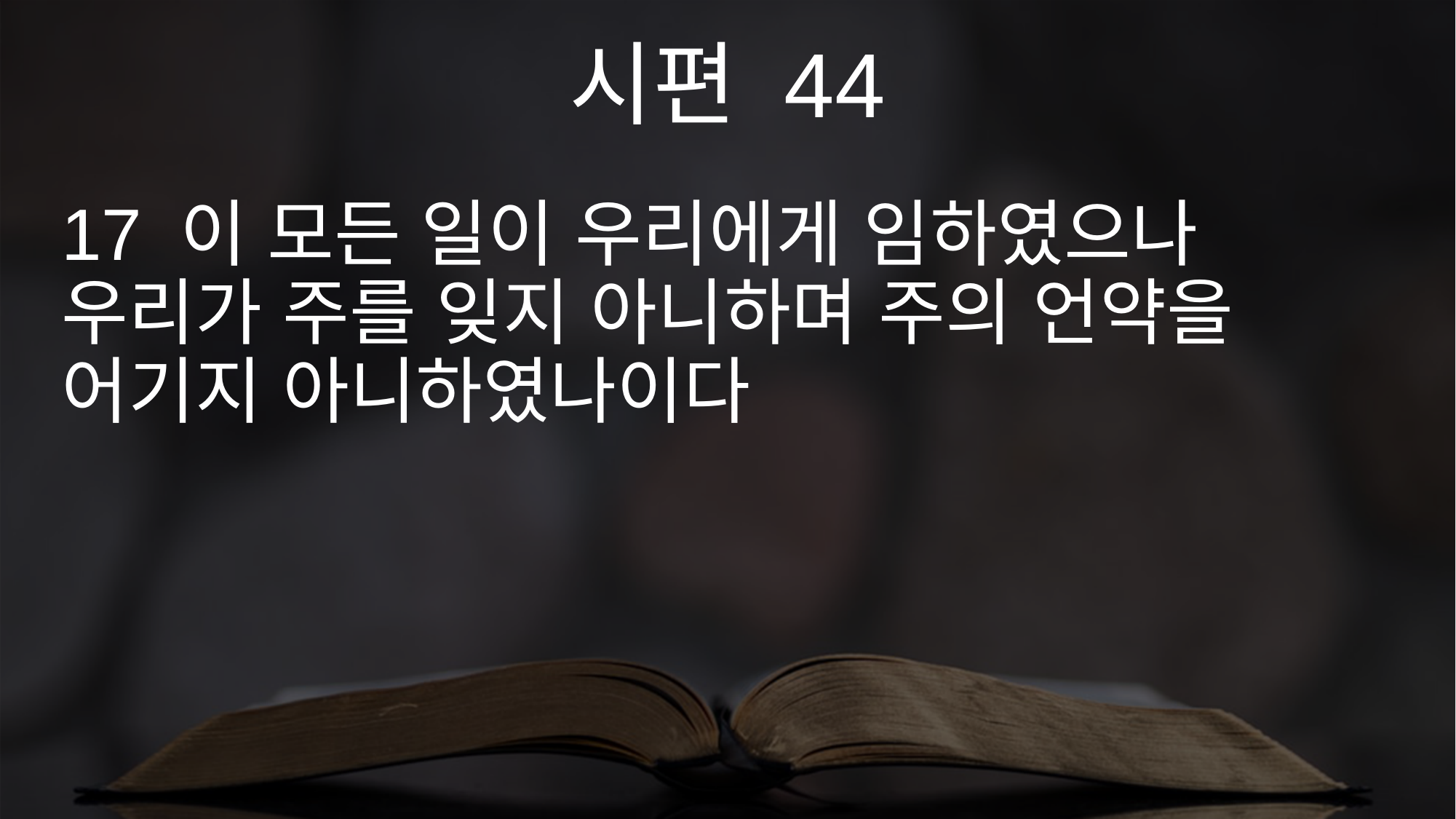

시편 44
17 이 모든 일이 우리에게 임하였으나 우리가 주를 잊지 아니하며 주의 언약을 어기지 아니하였나이다